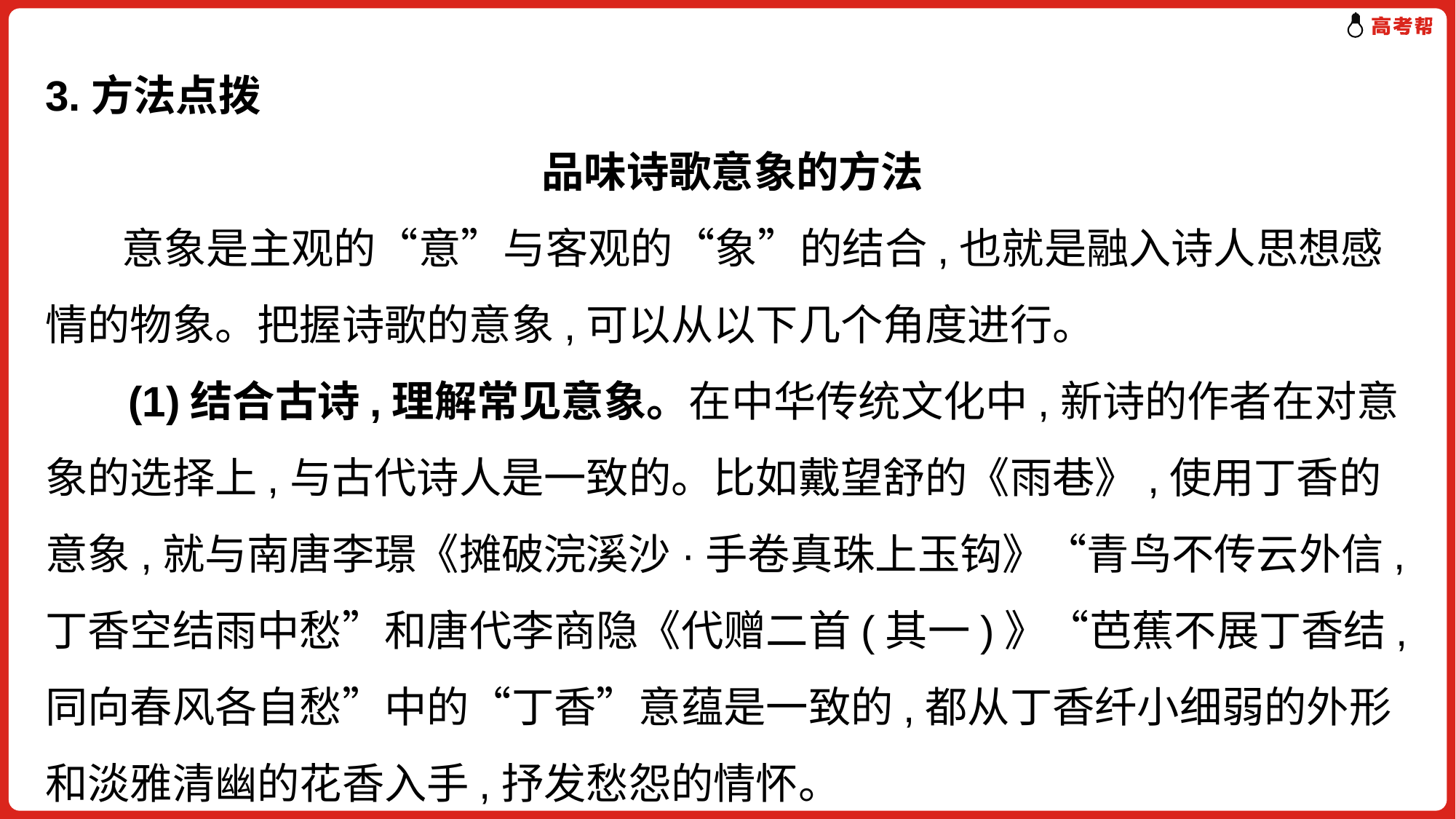

3.方法点拨
品味诗歌意象的方法
       意象是主观的“意”与客观的“象”的结合,也就是融入诗人思想感情的物象。把握诗歌的意象,可以从以下几个角度进行。
       (1)结合古诗,理解常见意象。在中华传统文化中,新诗的作者在对意象的选择上,与古代诗人是一致的。比如戴望舒的《雨巷》,使用丁香的意象,就与南唐李璟《摊破浣溪沙·手卷真珠上玉钩》“青鸟不传云外信,丁香空结雨中愁”和唐代李商隐《代赠二首(其一)》“芭蕉不展丁香结,同向春风各自愁”中的“丁香”意蕴是一致的,都从丁香纤小细弱的外形和淡雅清幽的花香入手,抒发愁怨的情怀。